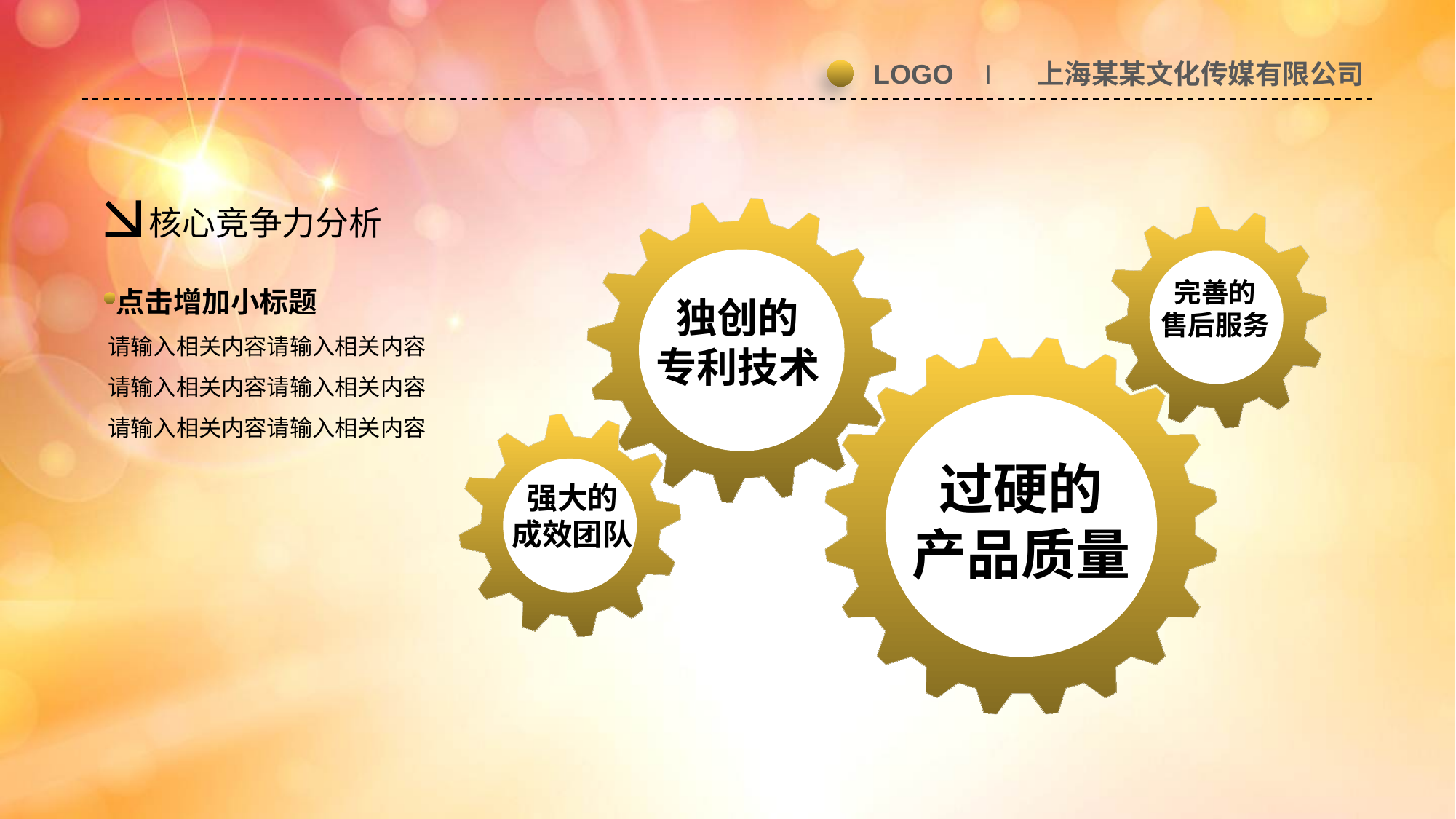

LOGO    I     上海某某文化传媒有限公司

核心竞争力分析

完善的
售后服务
点击增加小标题

请输入相关内容请输入相关内容
请输入相关内容请输入相关内容
请输入相关内容请输入相关内容
独创的
专利技术

过硬的
产品质量
强大的
成效团队